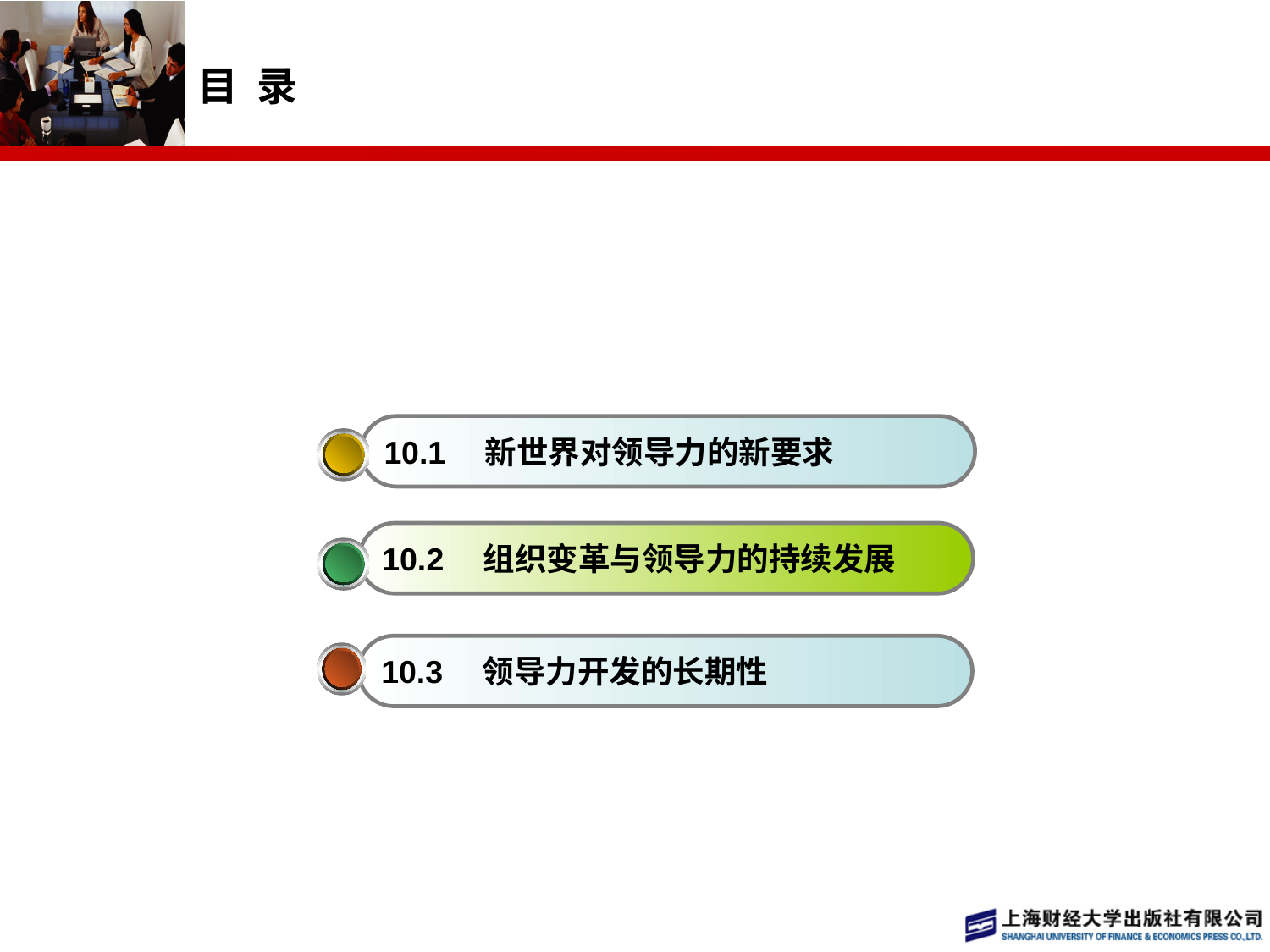

# 目  录
10.1　新世界对领导力的新要求

10.2　组织变革与领导力的持续发展

10.3　领导力开发的长期性